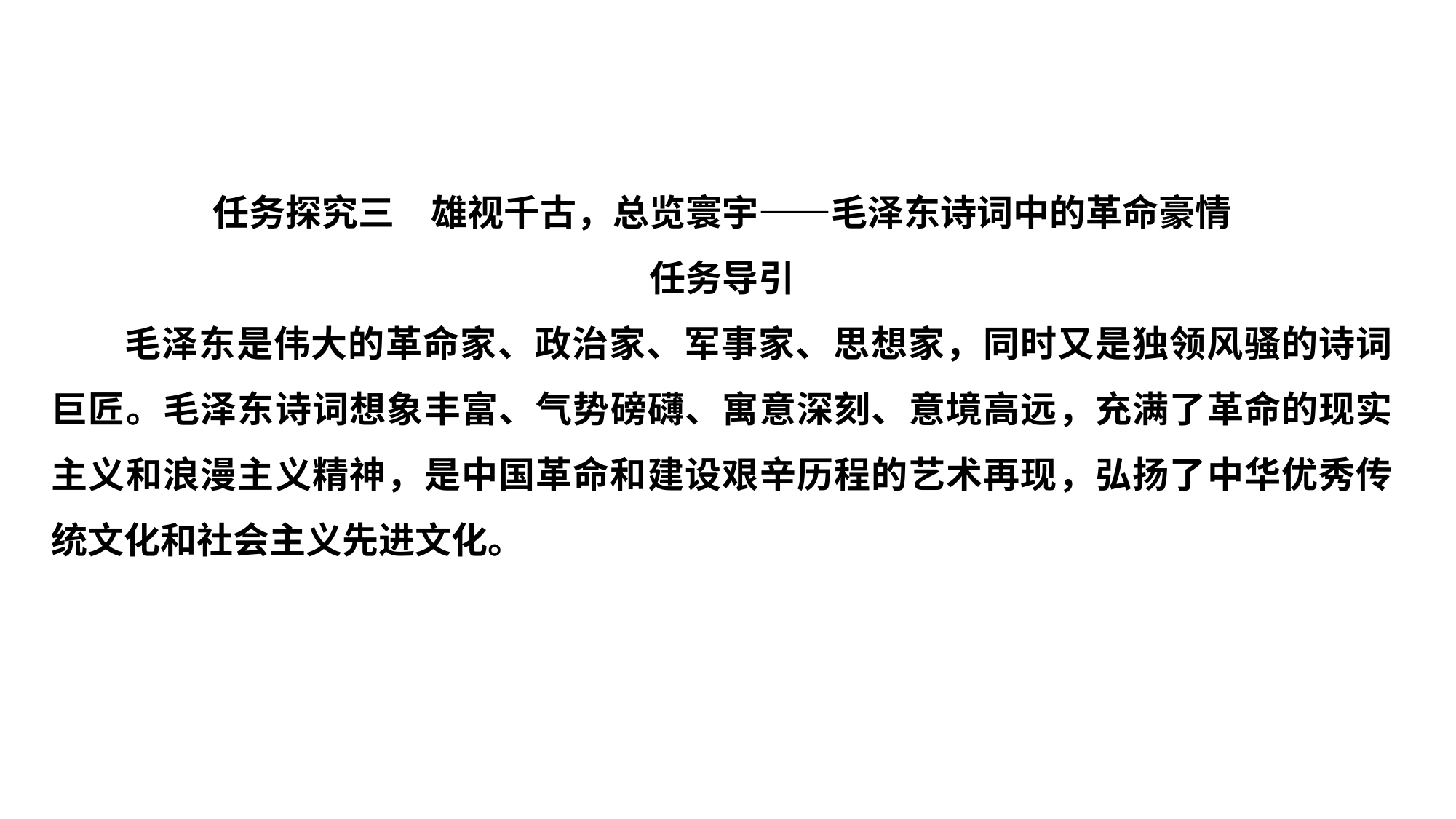

任务探究三　雄视千古，总览寰宇——毛泽东诗词中的革命豪情
任务导引
毛泽东是伟大的革命家、政治家、军事家、思想家，同时又是独领风骚的诗词巨匠。毛泽东诗词想象丰富、气势磅礴、寓意深刻、意境高远，充满了革命的现实主义和浪漫主义精神，是中国革命和建设艰辛历程的艺术再现，弘扬了中华优秀传统文化和社会主义先进文化。